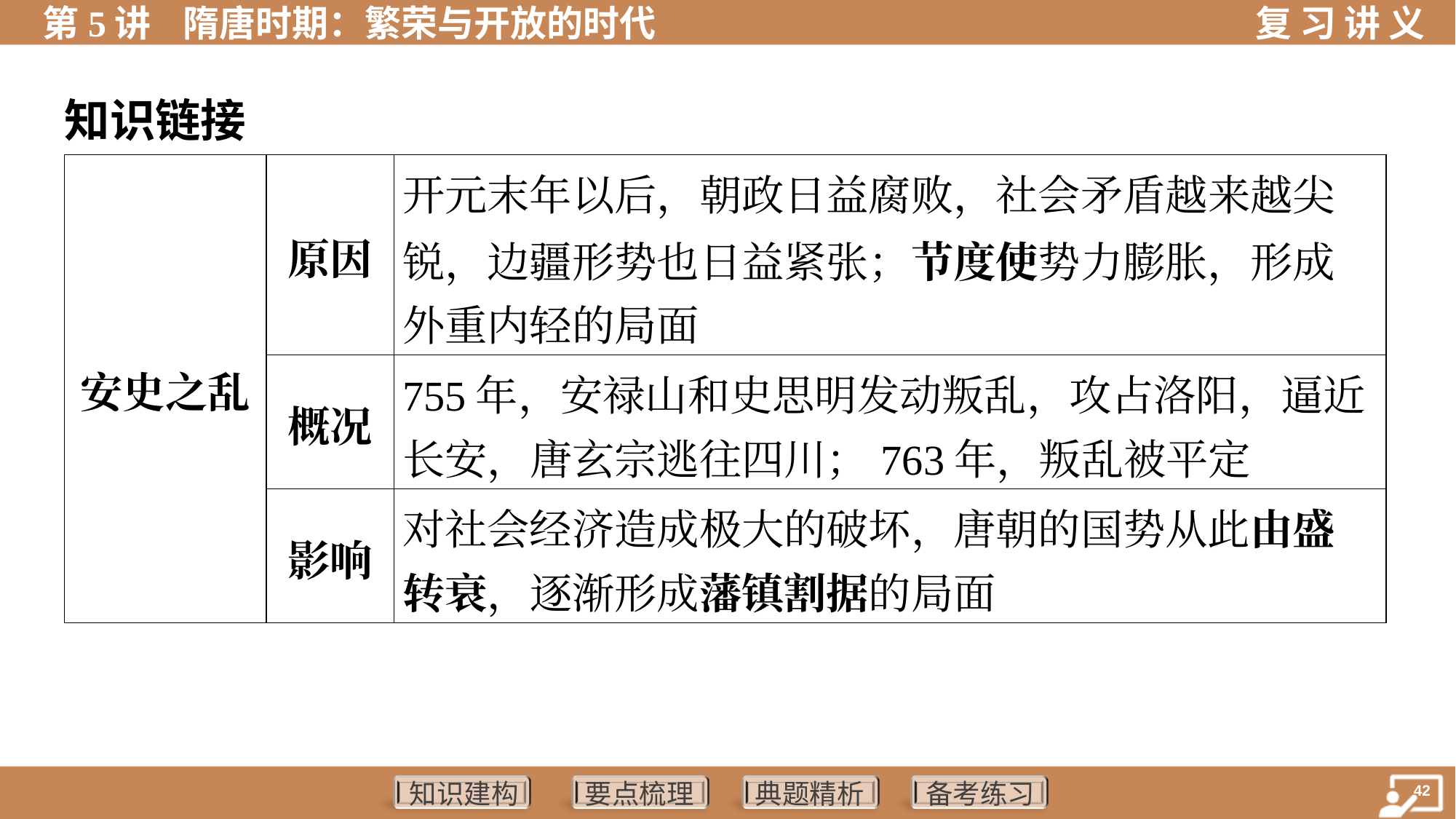

知识链接
| 安史之乱 | 原因 | 开元末年以后，朝政日益腐败，社会矛盾越来越尖 锐，边疆形势也日益紧张；节度使势力膨胀，形成 外重内轻的局面 |
| --- | --- | --- |
|  | 概况 | 755年，安禄山和史思明发动叛乱，攻占洛阳，逼近 长安，唐玄宗逃往四川；763年，叛乱被平定 |
|  | 影响 | 对社会经济造成极大的破坏，唐朝的国势从此由盛 转衰，逐渐形成藩镇割据的局面 |